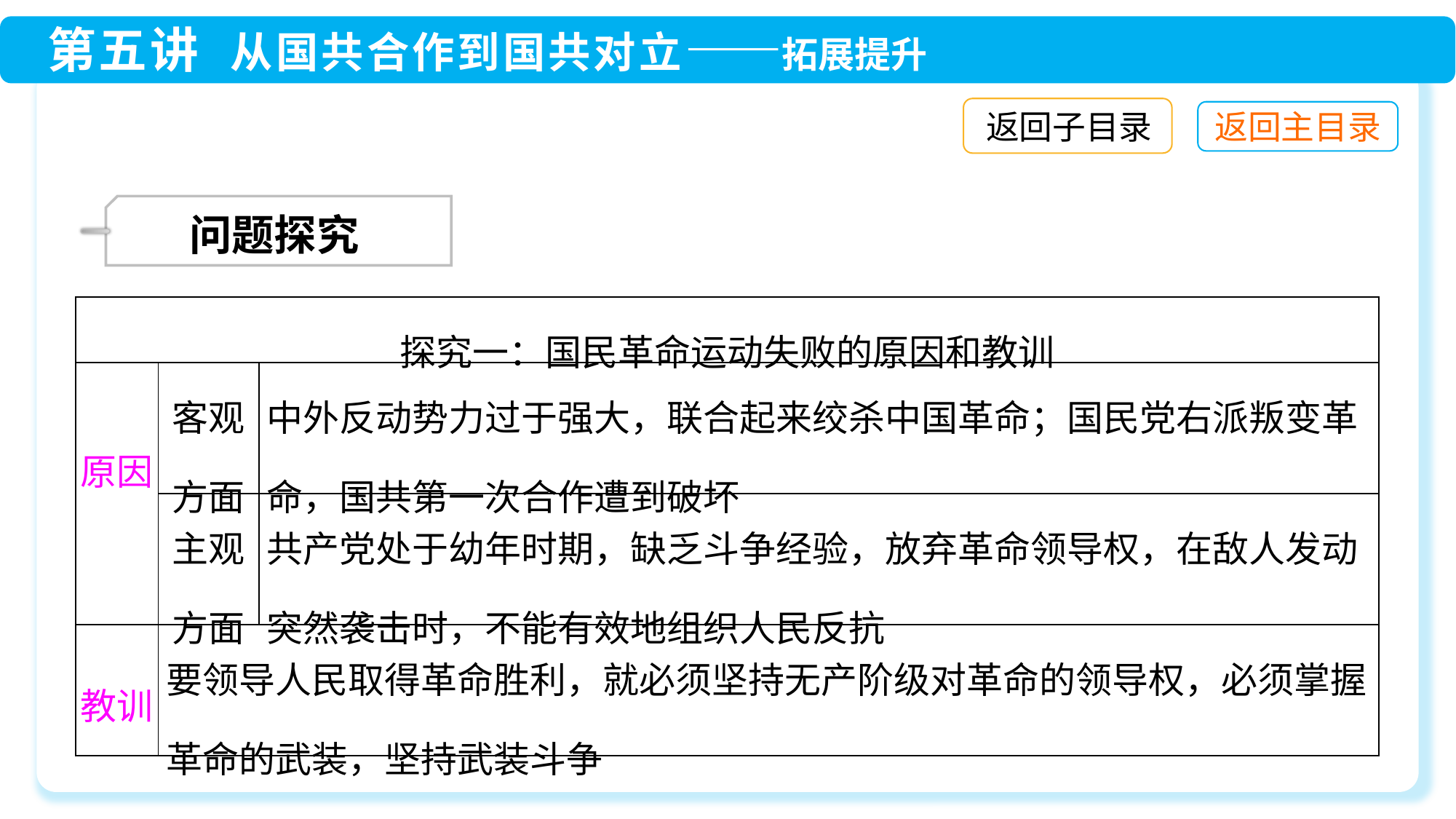

返回子目录
 问题探究

| 探究一：国民革命运动失败的原因和教训 |  |  |
| --- | --- | --- |
| 原因 | 客观 方面 | 中外反动势力过于强大，联合起来绞杀中国革命；国民党右派叛变革命，国共第一次合作遭到破坏 |
|  | 主观 方面 | 共产党处于幼年时期，缺乏斗争经验，放弃革命领导权，在敌人发动突然袭击时，不能有效地组织人民反抗 |
| 教训 | 要领导人民取得革命胜利，就必须坚持无产阶级对革命的领导权，必须掌握革命的武装，坚持武装斗争 |  |